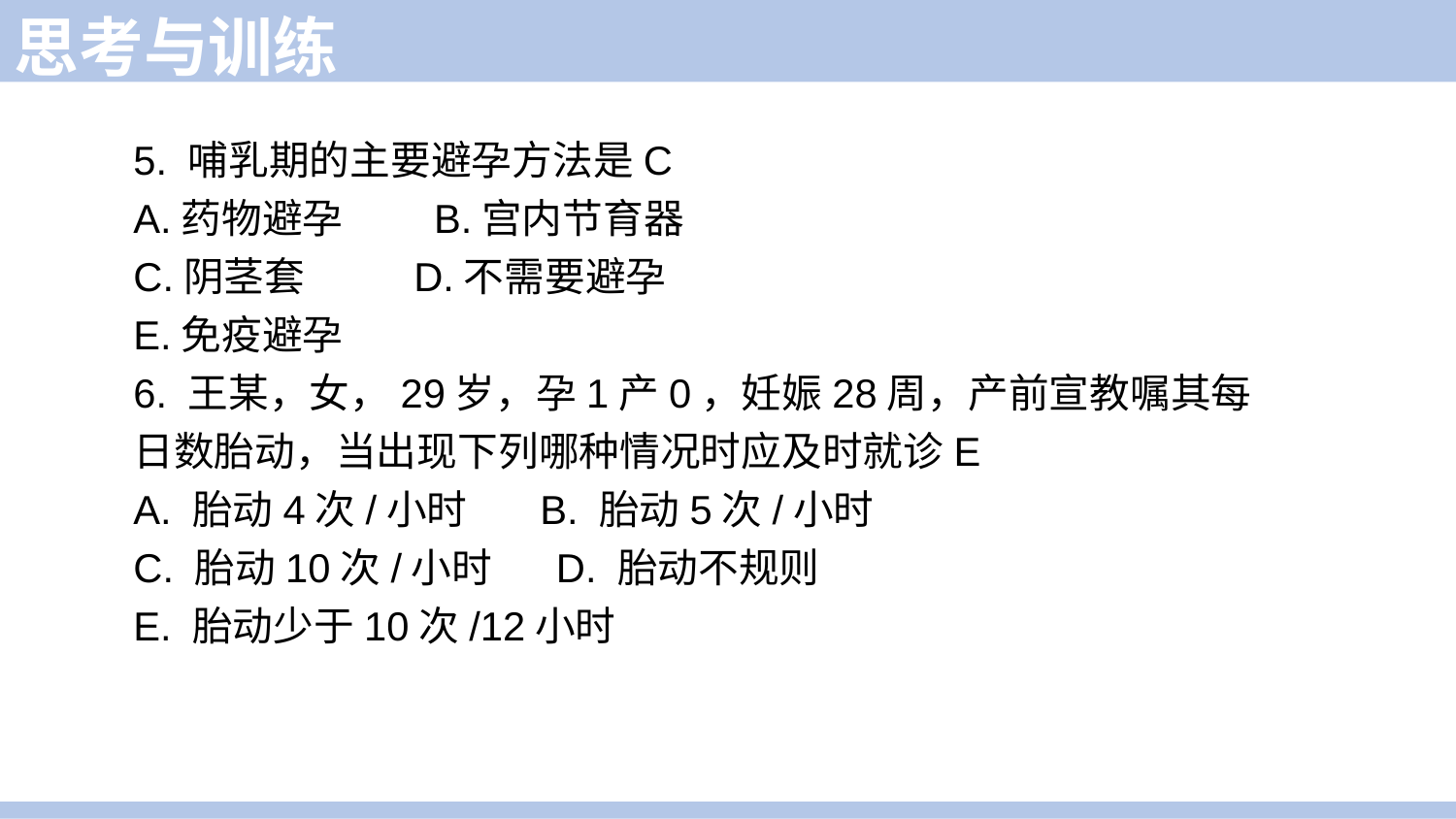

思考与训练

5. 哺乳期的主要避孕方法是C
A.药物避孕         B.宫内节育器
C.阴茎套           D.不需要避孕
E.免疫避孕
6. 王某，女，29岁，孕1产0，妊娠28周，产前宣教嘱其每日数胎动，当出现下列哪种情况时应及时就诊E
A. 胎动4次/小时       B. 胎动5次/小时
C. 胎动10次/小时      D. 胎动不规则
E. 胎动少于10次/12小时